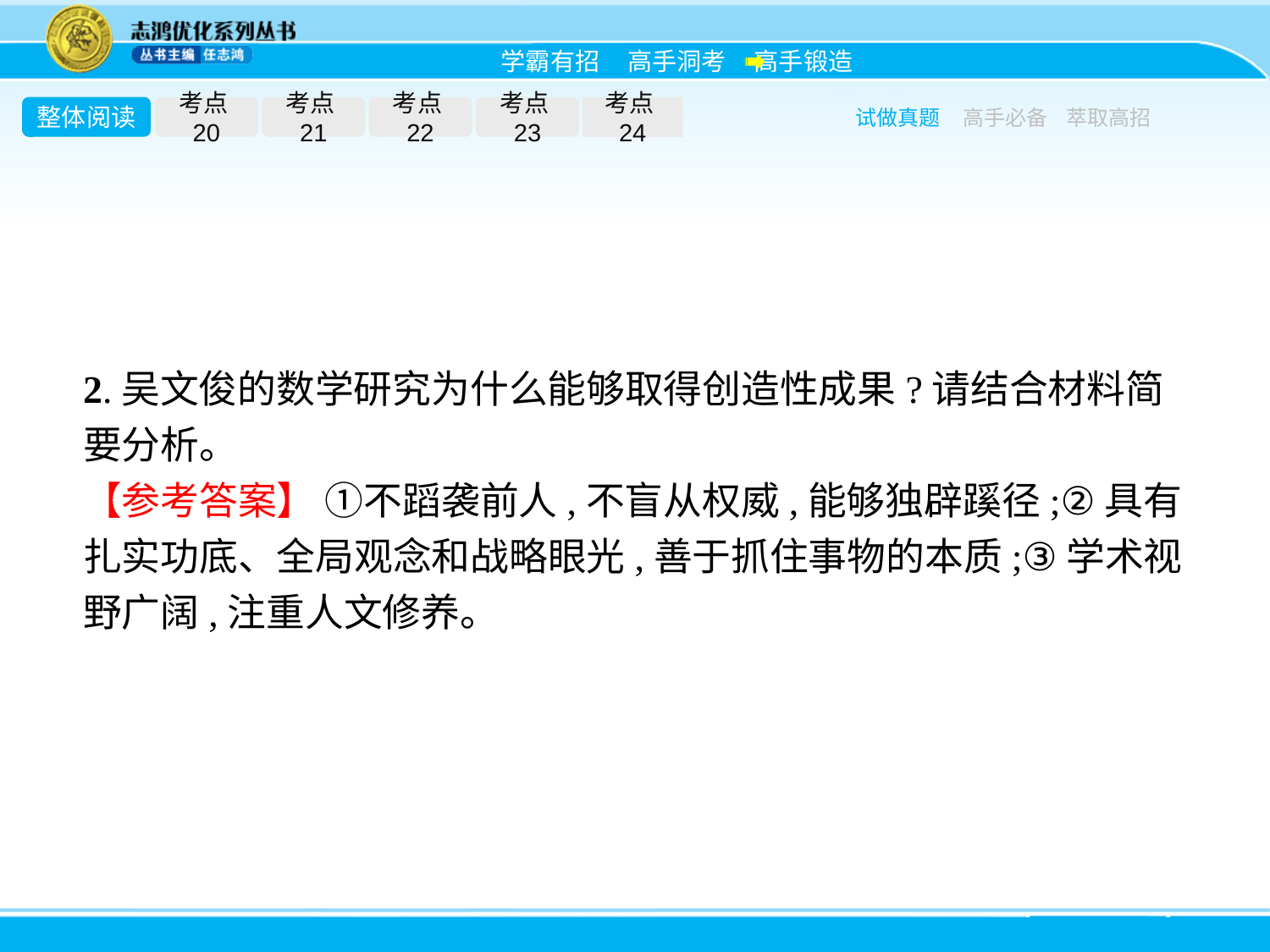

整体阅读
考点20
考点21
考点22
考点23
考点24
试做真题
高手必备
萃取高招
2.吴文俊的数学研究为什么能够取得创造性成果?请结合材料简要分析。
【参考答案】 ①不蹈袭前人,不盲从权威,能够独辟蹊径;②具有扎实功底、全局观念和战略眼光,善于抓住事物的本质;③学术视野广阔,注重人文修养。